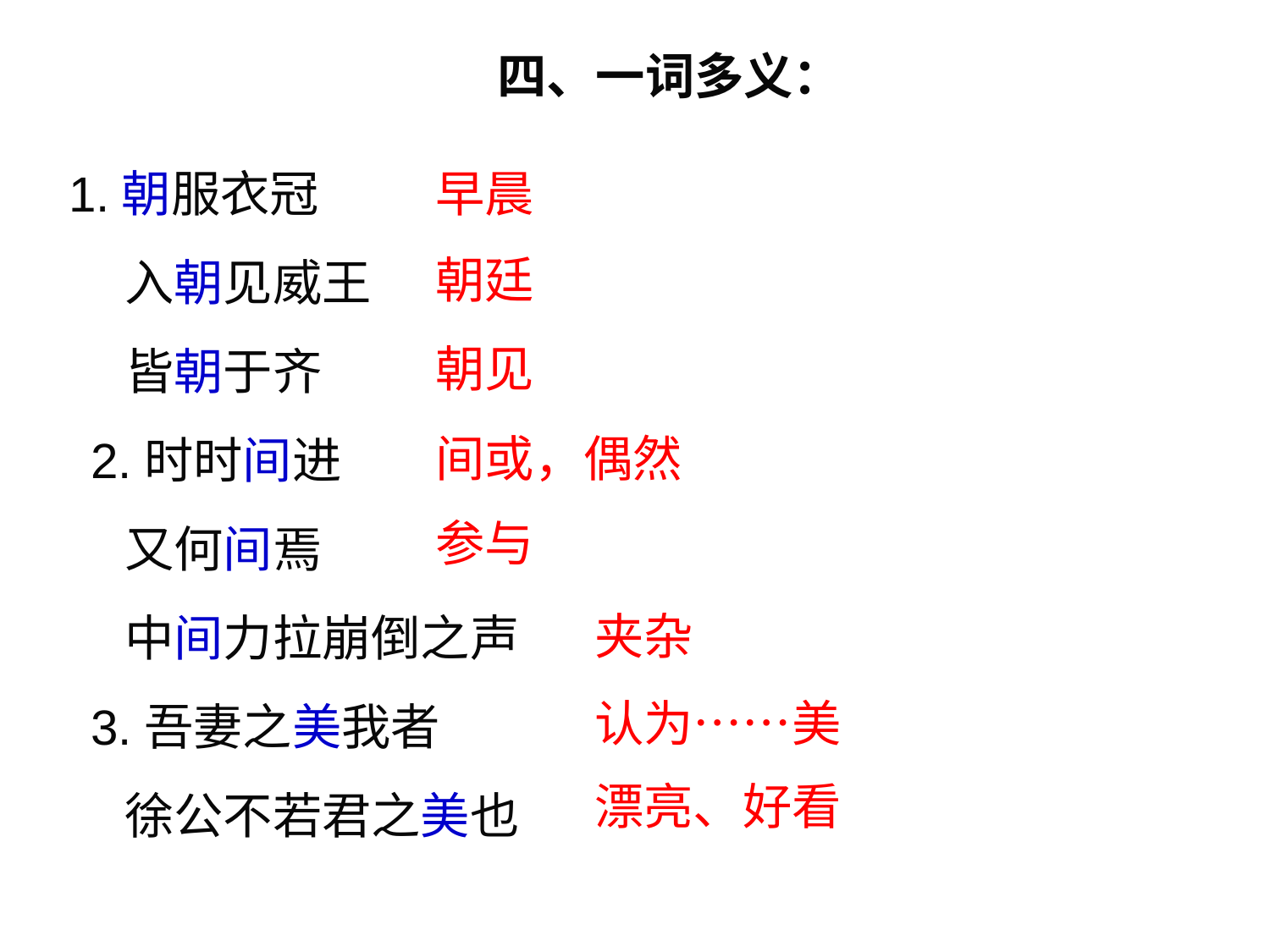

四、一词多义：
   1.朝服衣冠
  入朝见威王
  皆朝于齐
2.时时间进
  又何间焉
  中间力拉崩倒之声
3.吾妻之美我者
  徐公不若君之美也
早晨

朝廷

朝见
间或，偶然
参与
夹杂
认为……美
漂亮、好看